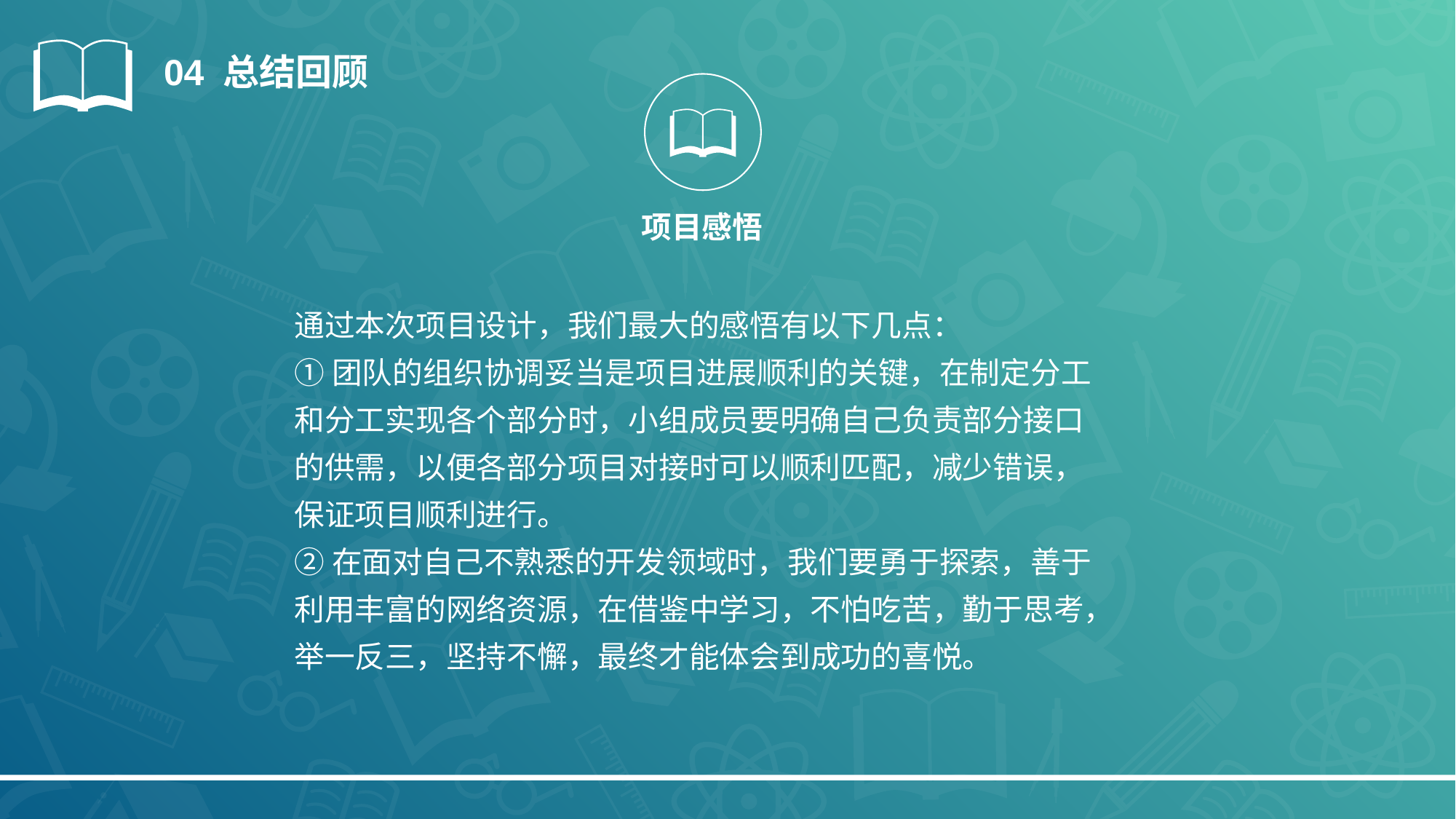

04 总结回顾

项目感悟
通过本次项目设计，我们最大的感悟有以下几点：
①团队的组织协调妥当是项目进展顺利的关键，在制定分工和分工实现各个部分时，小组成员要明确自己负责部分接口的供需，以便各部分项目对接时可以顺利匹配，减少错误，保证项目顺利进行。
②在面对自己不熟悉的开发领域时，我们要勇于探索，善于利用丰富的网络资源，在借鉴中学习，不怕吃苦，勤于思考，举一反三，坚持不懈，最终才能体会到成功的喜悦。